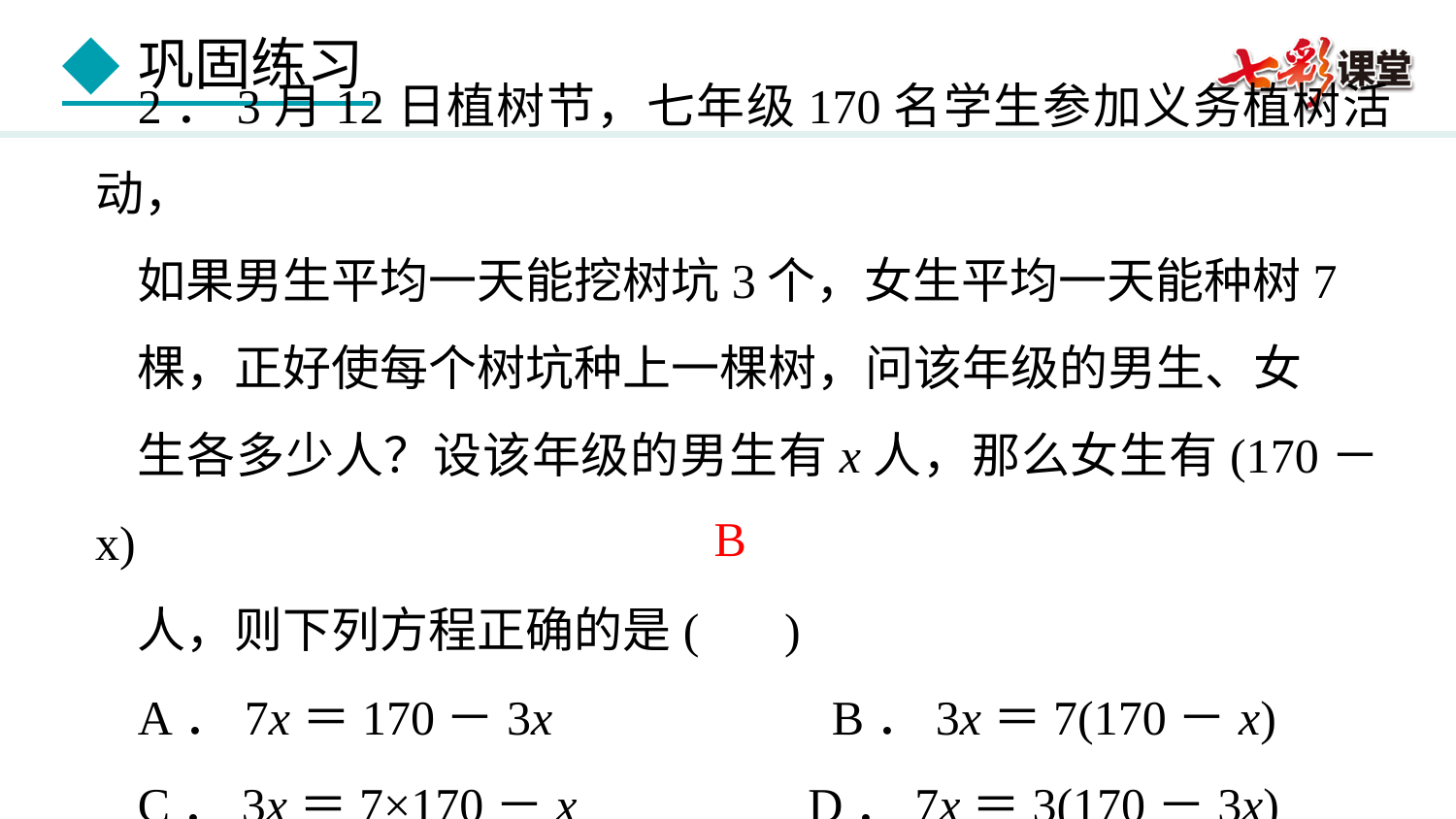

2．3月12日植树节，七年级170名学生参加义务植树活动，
如果男生平均一天能挖树坑3个，女生平均一天能种树7
棵，正好使每个树坑种上一棵树，问该年级的男生、女
生各多少人？设该年级的男生有x人，那么女生有(170－x)
人，则下列方程正确的是(       )
A．7x＝170－3x                       B．3x＝7(170－x)
C．3x＝7×170－x                   D．7x＝3(170－3x)
B